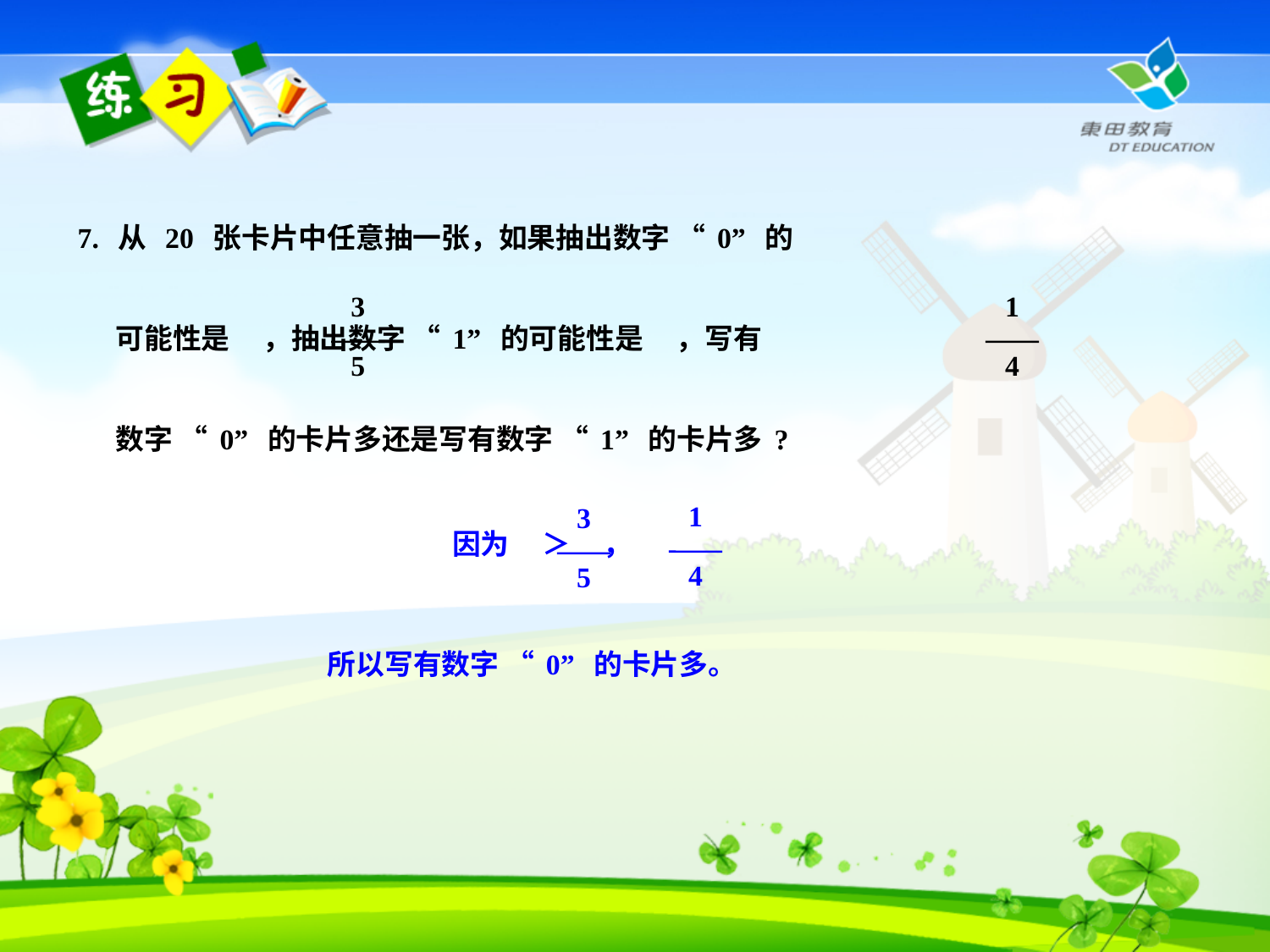

7. 从 20 张卡片中任意抽一张，如果抽出数字 “0” 的
    可能性是     ，抽出数字 “1” 的可能性是     ，写有
    数字 “0” 的卡片多还是写有数字 “1” 的卡片多?
3
5

1
4

1
4

3
5

因为     ＞     ，
所以写有数字 “0” 的卡片多。